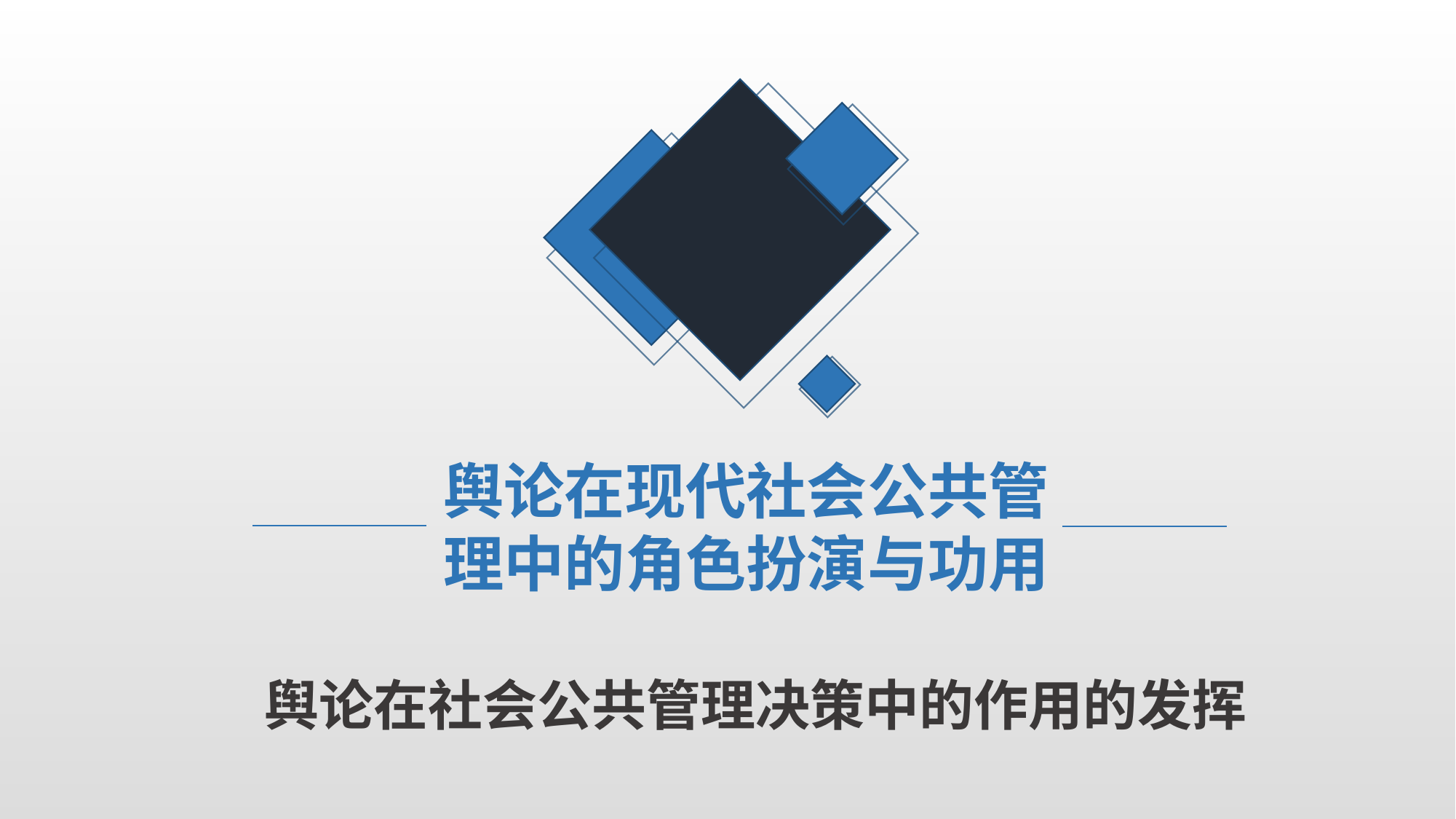

舆论在现代社会公共管理中的角色扮演与功用
舆论在社会公共管理决策中的作用的发挥